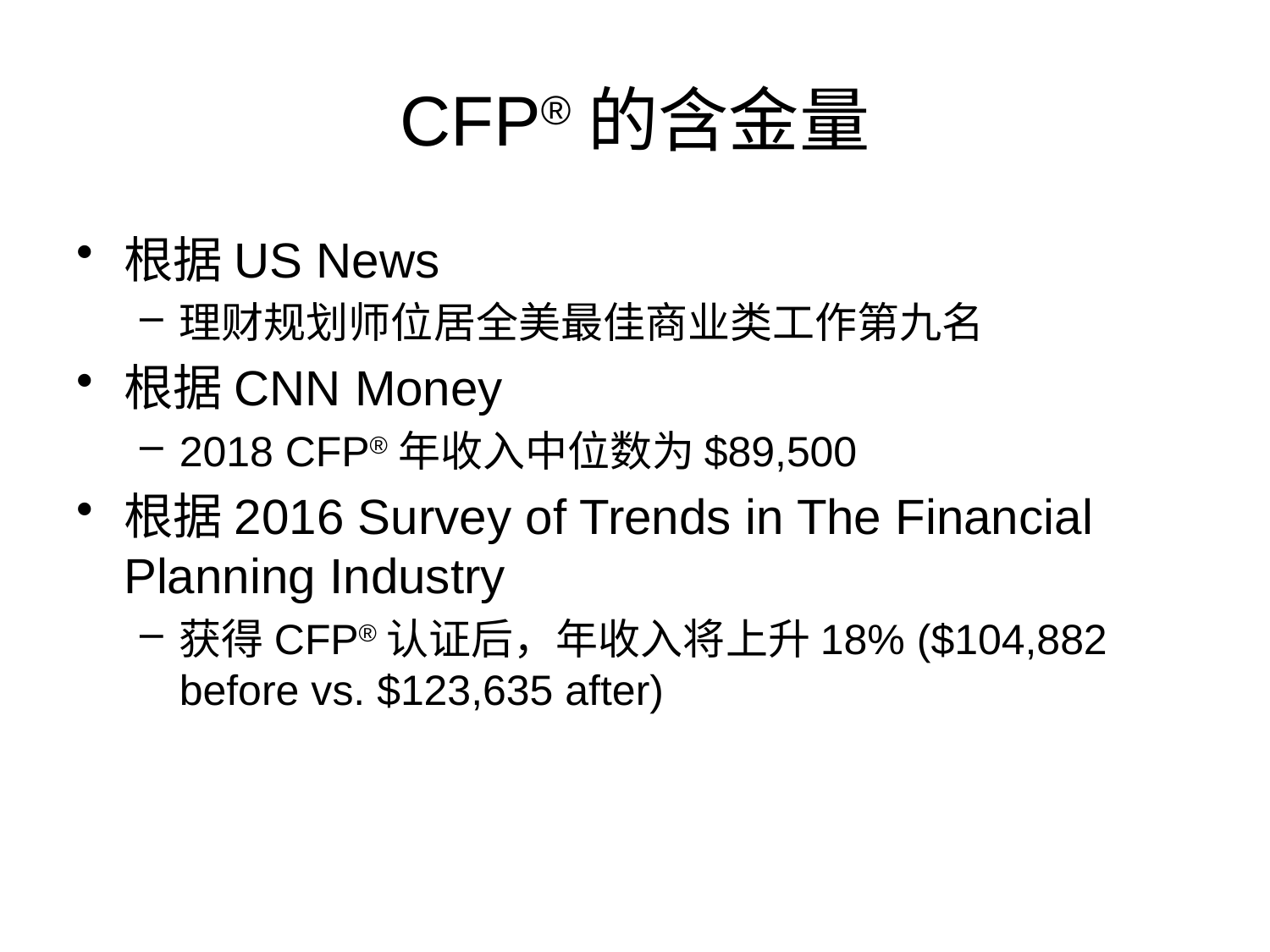

# CFP®的含金量
根据US News
理财规划师位居全美最佳商业类工作第九名
根据CNN Money
2018 CFP®年收入中位数为$89,500
根据2016 Survey of Trends in The Financial Planning Industry
获得CFP®认证后，年收入将上升18% ($104,882 before vs. $123,635 after)